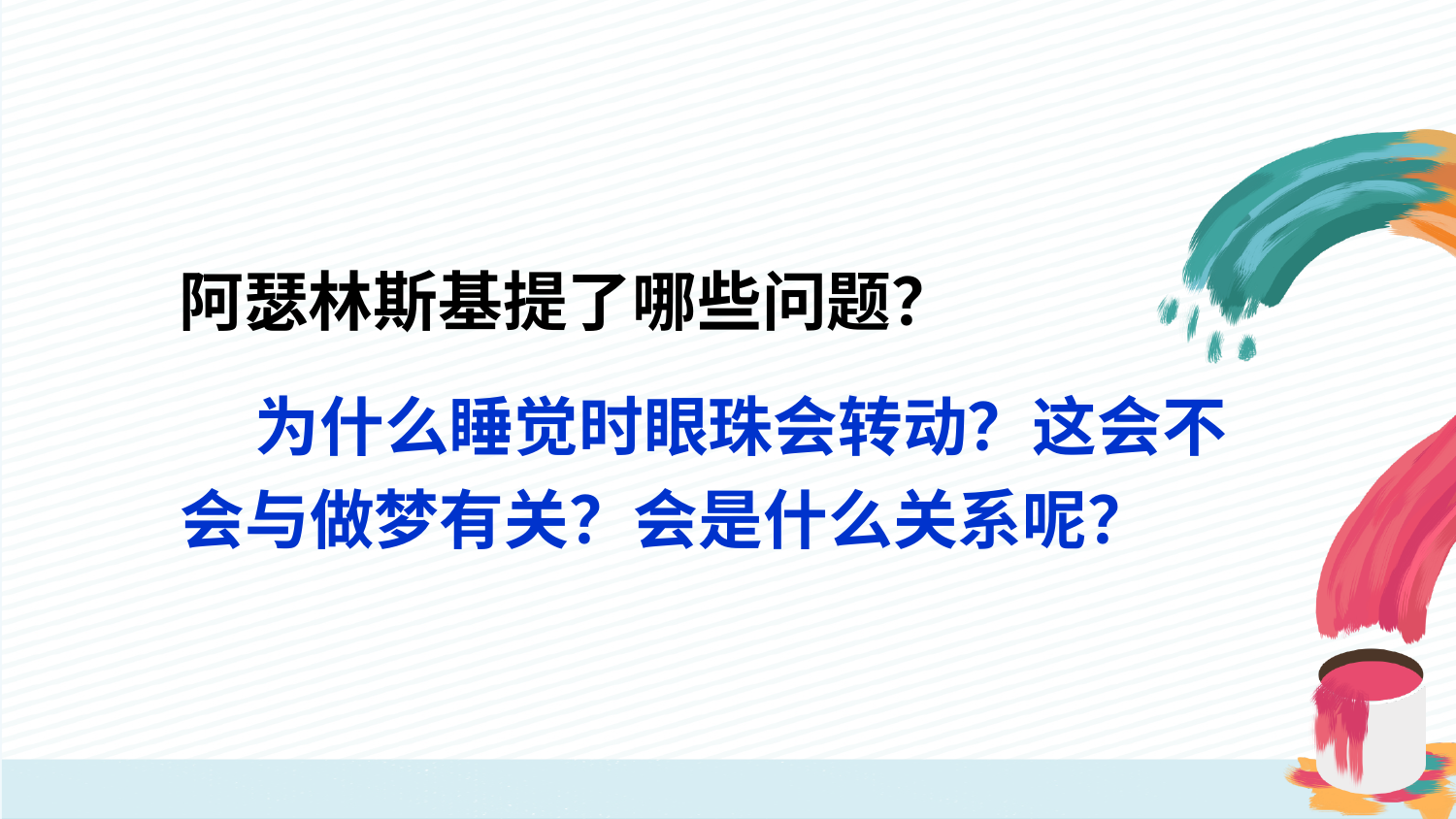

阿瑟林斯基提了哪些问题？
    为什么睡觉时眼珠会转动？这会不会与做梦有关？会是什么关系呢？